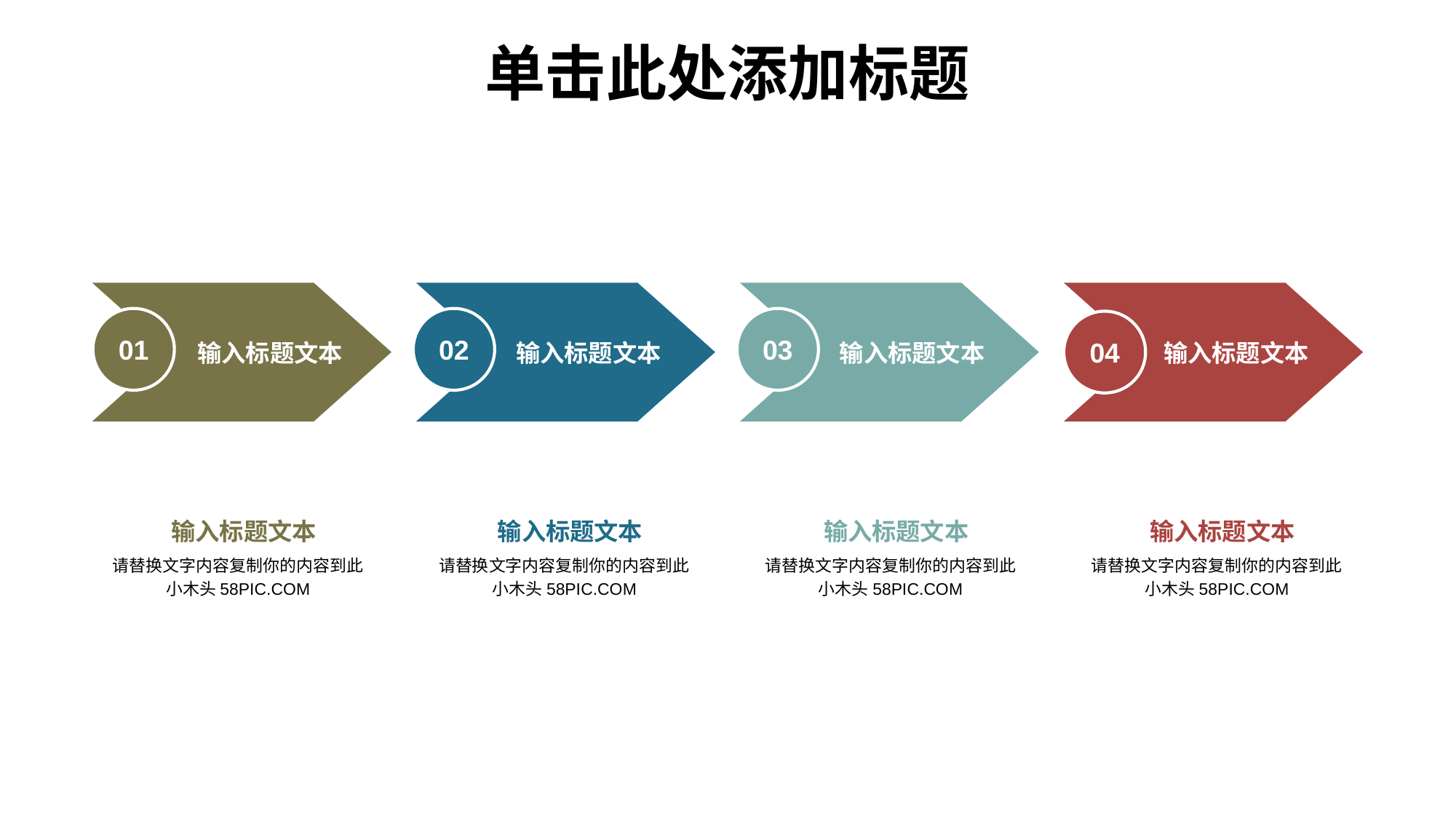

单击此处添加标题
   输入标题文本
01
 输入标题文本
02
 输入标题文本
03
 输入标题文本
04
 输入标题文本
请替换文字内容复制你的内容到此
小木头58PIC.COM
 输入标题文本
请替换文字内容复制你的内容到此
小木头58PIC.COM
 输入标题文本
请替换文字内容复制你的内容到此
小木头58PIC.COM
 输入标题文本
请替换文字内容复制你的内容到此
小木头58PIC.COM